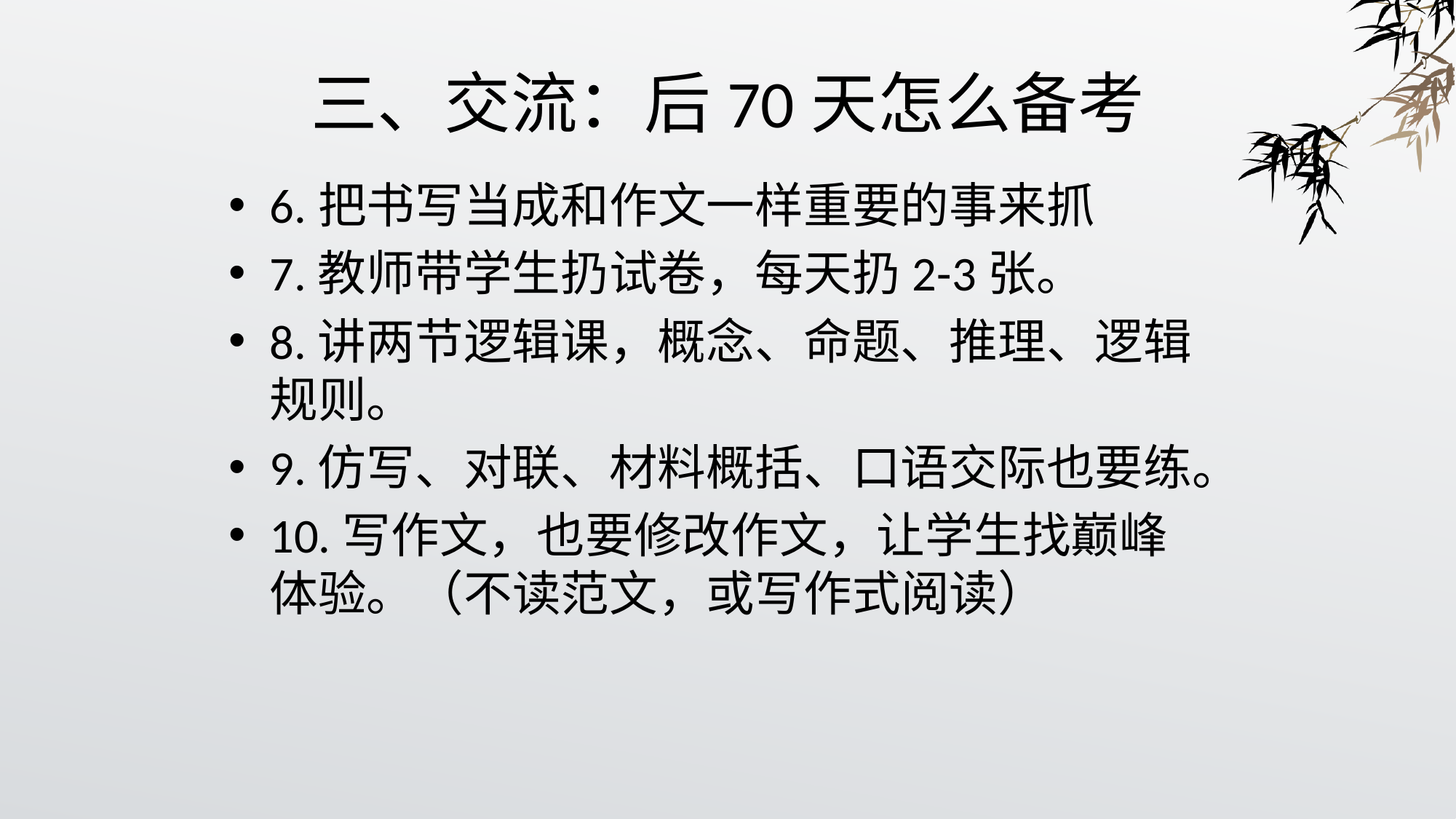

# 三、交流：后70天怎么备考
6.把书写当成和作文一样重要的事来抓
7.教师带学生扔试卷，每天扔2-3张。
8.讲两节逻辑课，概念、命题、推理、逻辑规则。
9.仿写、对联、材料概括、口语交际也要练。
10.写作文，也要修改作文，让学生找巅峰体验。（不读范文，或写作式阅读）